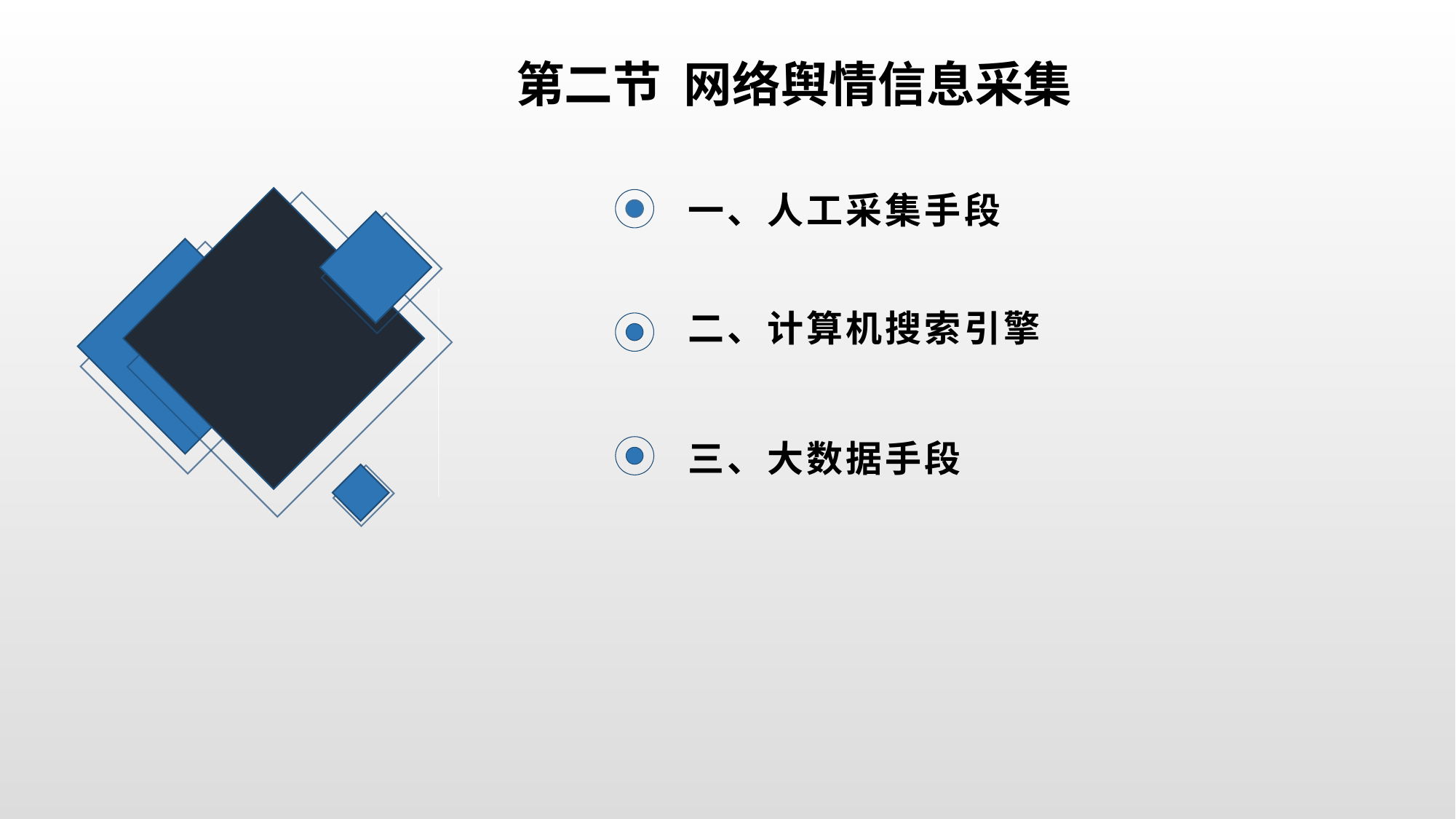

第二节  网络舆情信息采集
一、人工采集手段

二、计算机搜索引擎

三、大数据手段